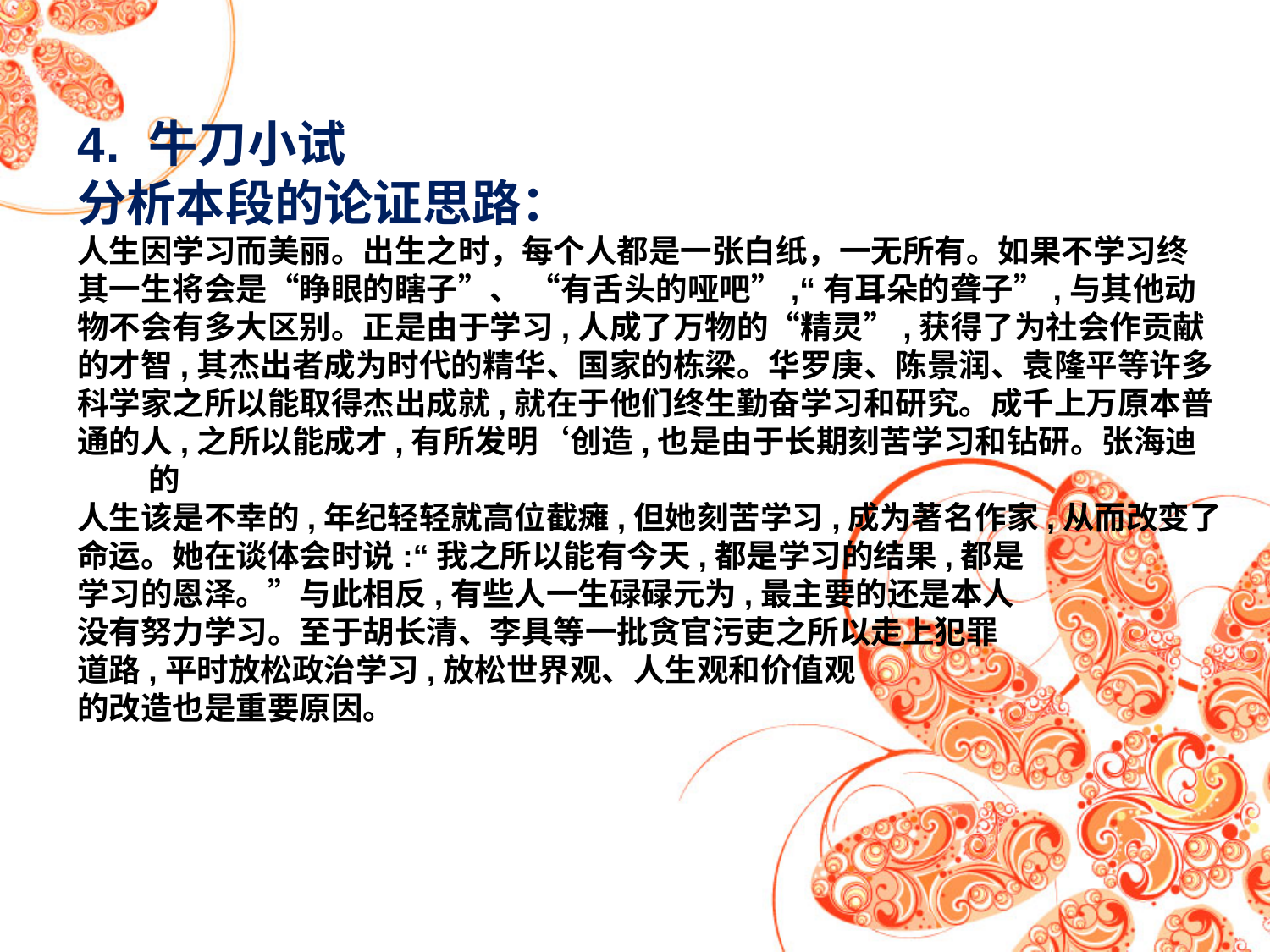

牛刀小试
分析本段的论证思路：
人生因学习而美丽。出生之时，每个人都是一张白纸，一无所有。如果不学习终
其一生将会是“睁眼的瞎子”、 “有舌头的哑吧”,“有耳朵的聋子”,与其他动
物不会有多大区别。正是由于学习,人成了万物的“精灵”,获得了为社会作贡献
的才智,其杰出者成为时代的精华、国家的栋梁。华罗庚、陈景润、袁隆平等许多
科学家之所以能取得杰出成就,就在于他们终生勤奋学习和研究。成千上万原本普
通的人,之所以能成才,有所发明‘创造,也是由于长期刻苦学习和钻研。张海迪的
人生该是不幸的,年纪轻轻就高位截瘫,但她刻苦学习,成为著名作家,从而改变了
命运。她在谈体会时说:“我之所以能有今天,都是学习的结果,都是
学习的恩泽。”与此相反,有些人一生碌碌元为,最主要的还是本人
没有努力学习。至于胡长清、李具等一批贪官污吏之所以走上犯罪
道路,平时放松政治学习,放松世界观、人生观和价值观
的改造也是重要原因。